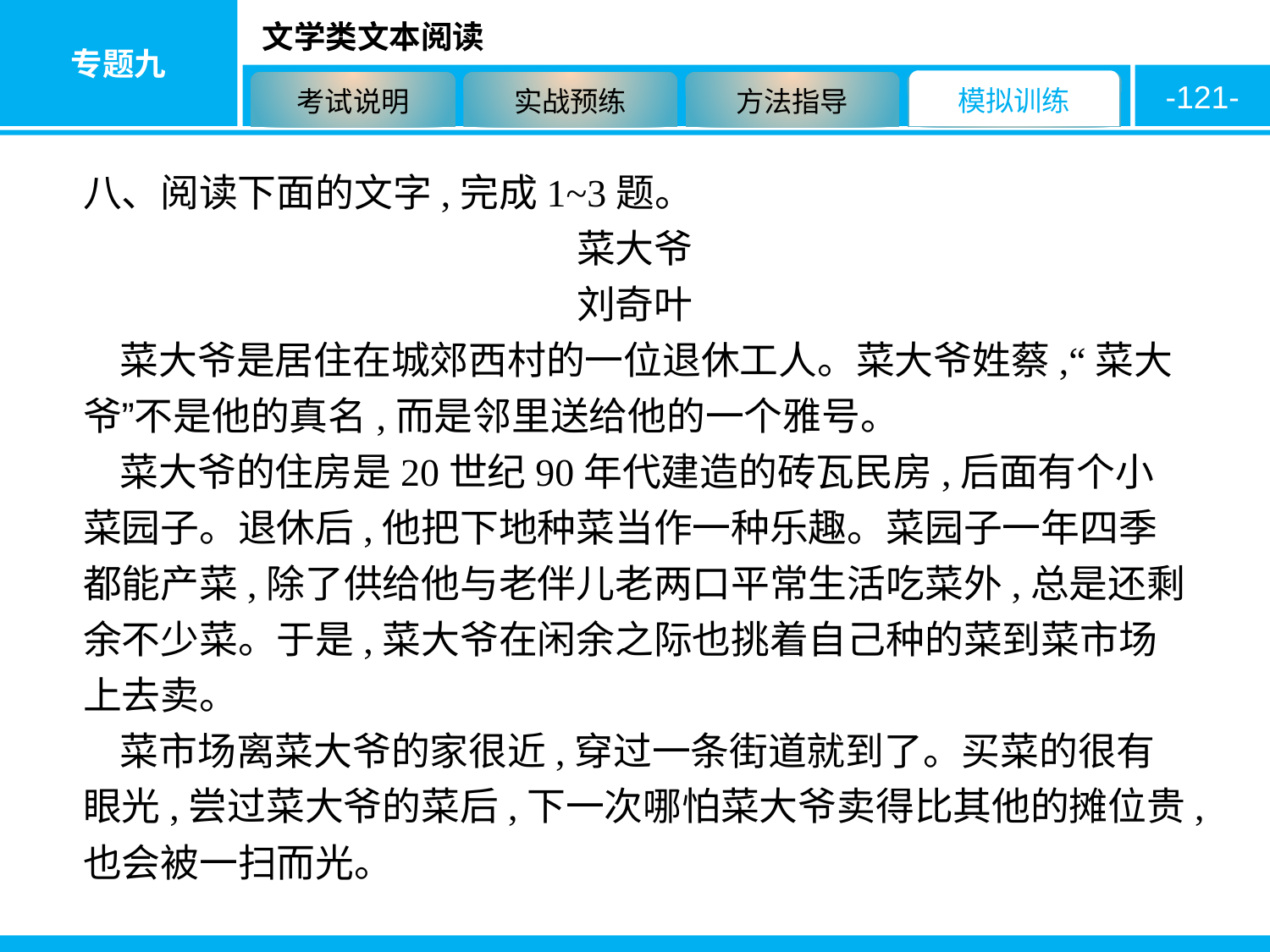

-121-
八、阅读下面的文字,完成1~3题。
菜大爷
刘奇叶
菜大爷是居住在城郊西村的一位退休工人。菜大爷姓蔡,“菜大爷”不是他的真名,而是邻里送给他的一个雅号。
菜大爷的住房是20世纪90年代建造的砖瓦民房,后面有个小菜园子。退休后,他把下地种菜当作一种乐趣。菜园子一年四季都能产菜,除了供给他与老伴儿老两口平常生活吃菜外,总是还剩余不少菜。于是,菜大爷在闲余之际也挑着自己种的菜到菜市场上去卖。
菜市场离菜大爷的家很近,穿过一条街道就到了。买菜的很有眼光,尝过菜大爷的菜后,下一次哪怕菜大爷卖得比其他的摊位贵,也会被一扫而光。